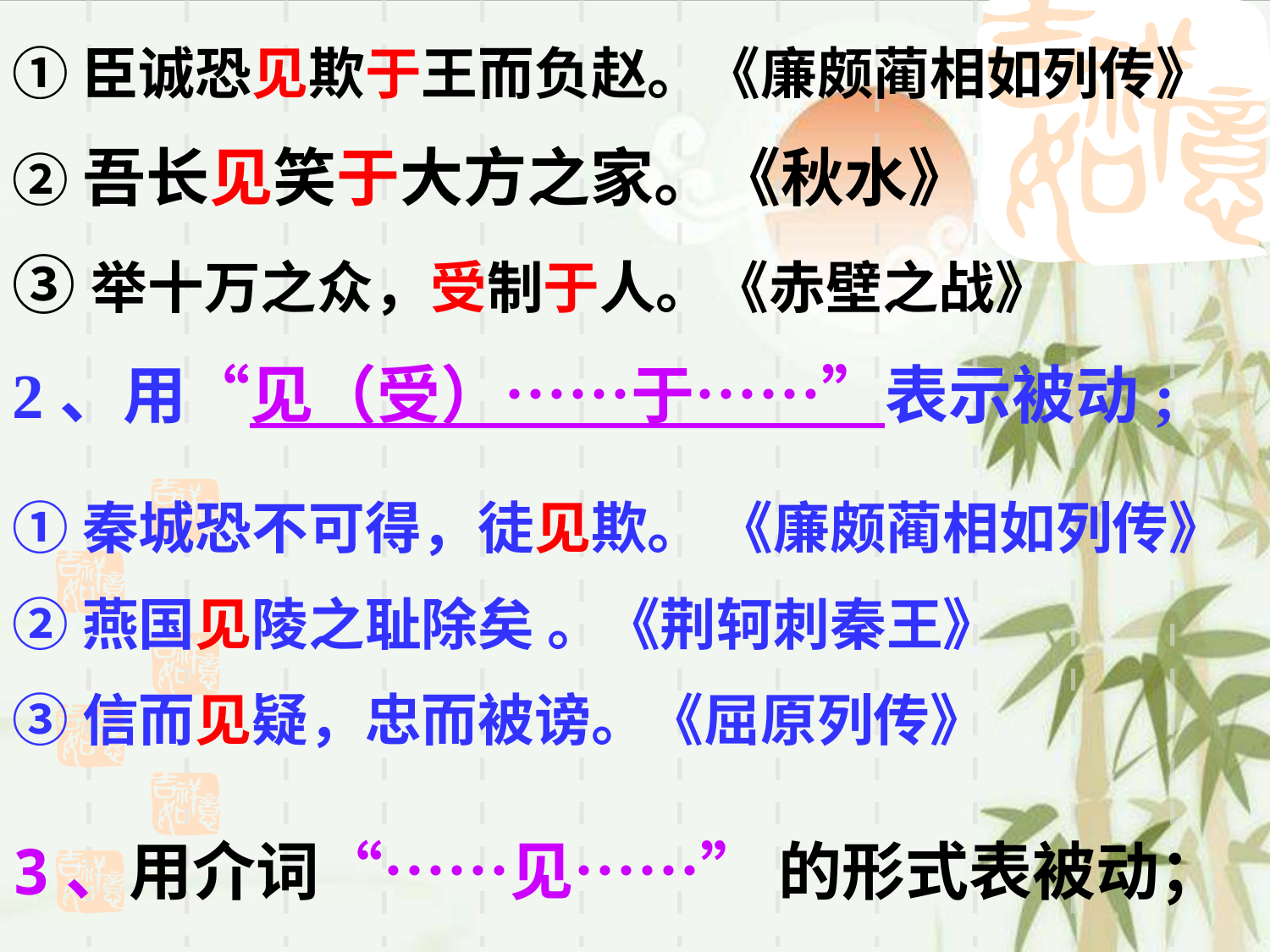

①臣诚恐见欺于王而负赵。《廉颇蔺相如列传》
②吾长见笑于大方之家。《秋水》
③举十万之众，受制于人。《赤壁之战》
2、用“见（受）……于……”表示被动;
①秦城恐不可得，徒见欺。 《廉颇蔺相如列传》
②燕国见陵之耻除矣 。《荆轲刺秦王》
③信而见疑，忠而被谤。《屈原列传》
3、用介词“……见……” 的形式表被动；